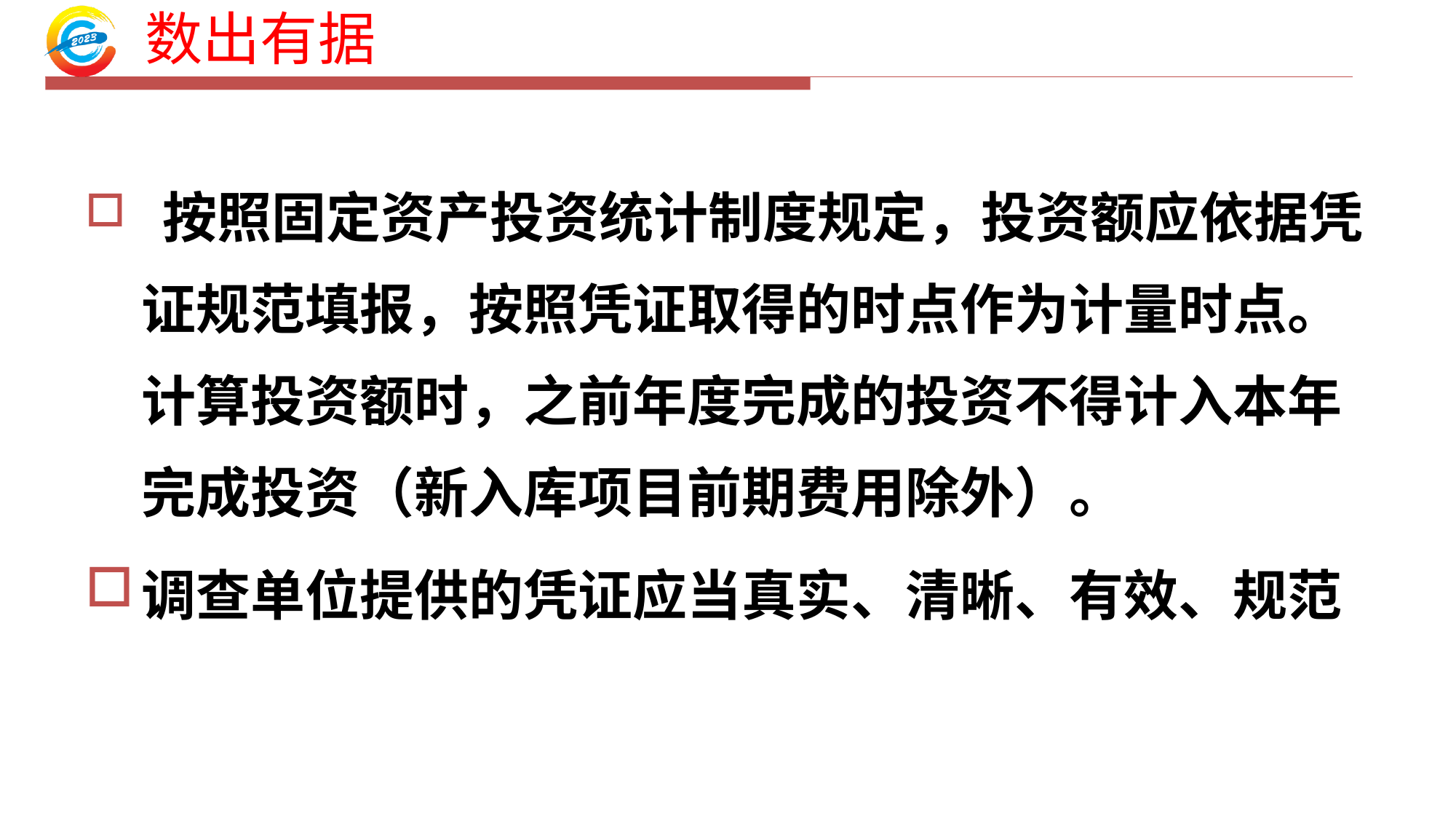

# 数出有据
 按照固定资产投资统计制度规定，投资额应依据凭证规范填报，按照凭证取得的时点作为计量时点。计算投资额时，之前年度完成的投资不得计入本年完成投资（新入库项目前期费用除外）。
调查单位提供的凭证应当真实、清晰、有效、规范